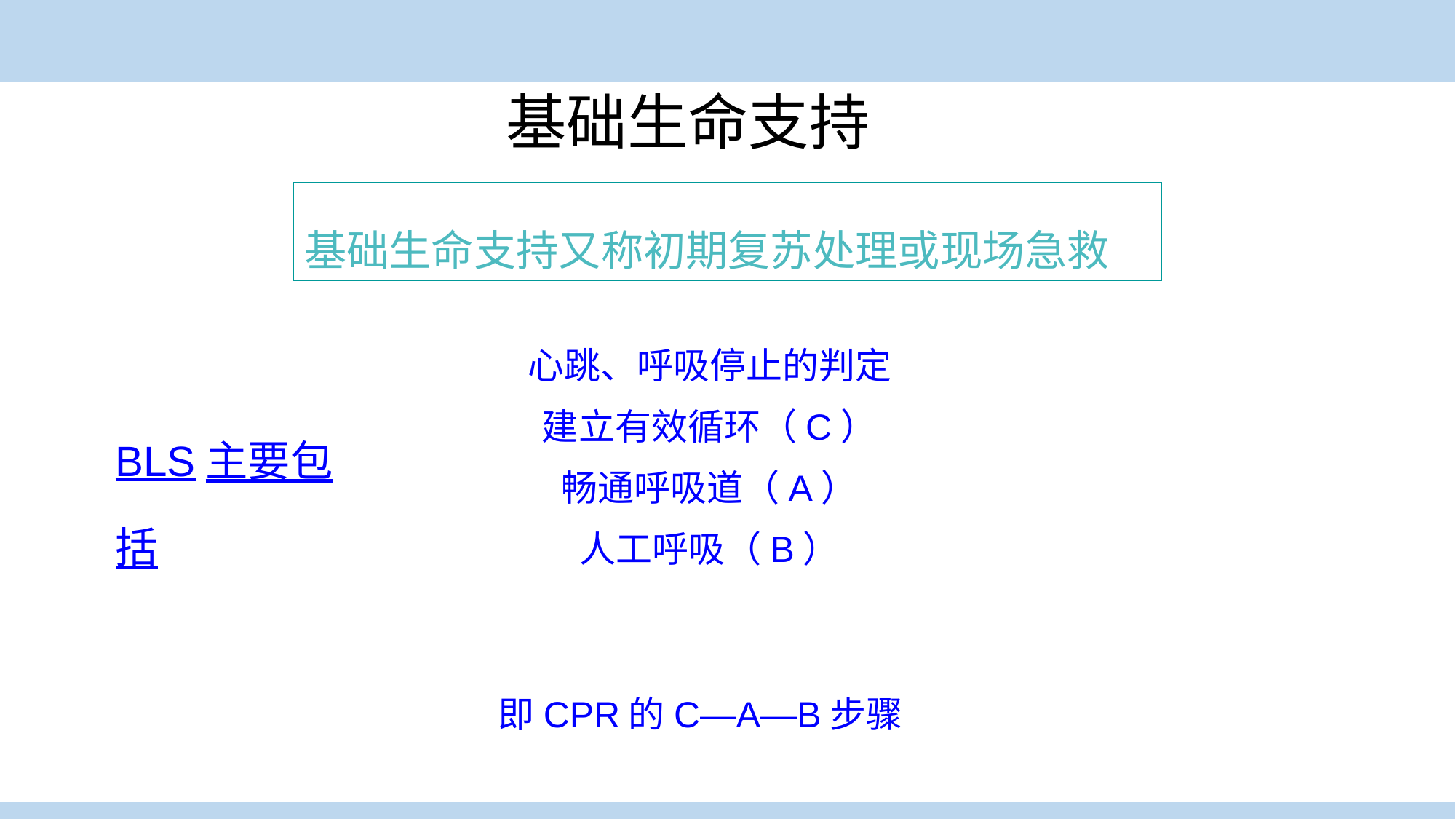

基础生命支持
基础生命支持又称初期复苏处理或现场急救
心跳、呼吸停止的判定
建立有效循环（C）
畅通呼吸道（A）
人工呼吸（B）
BLS主要包括
即CPR的C—A—B步骤